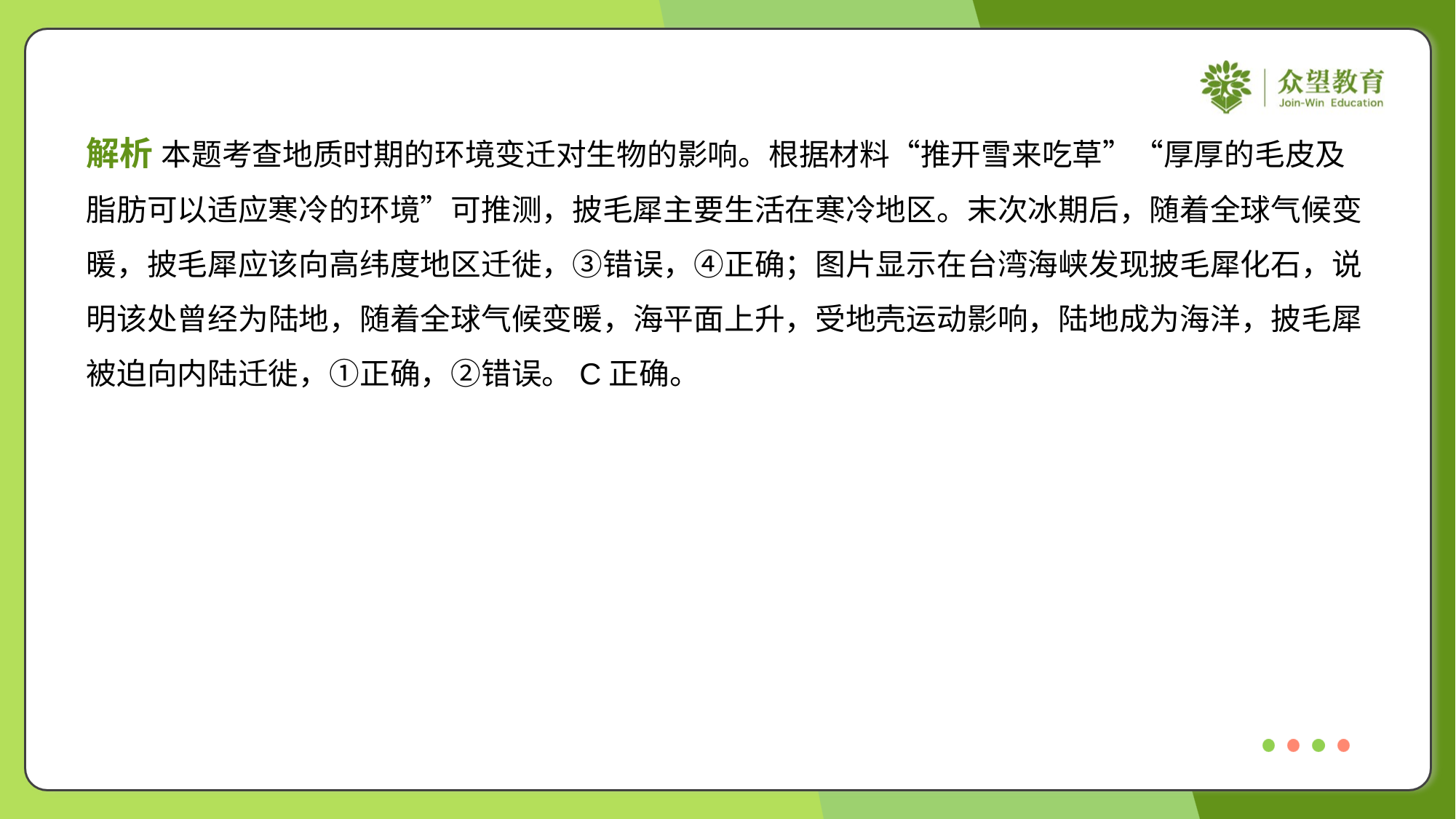

解析 本题考查地质时期的环境变迁对生物的影响。根据材料“推开雪来吃草”“厚厚的毛皮及
脂肪可以适应寒冷的环境”可推测，披毛犀主要生活在寒冷地区。末次冰期后，随着全球气候变
暖，披毛犀应该向高纬度地区迁徙，③错误，④正确；图片显示在台湾海峡发现披毛犀化石，说
明该处曾经为陆地，随着全球气候变暖，海平面上升，受地壳运动影响，陆地成为海洋，披毛犀
被迫向内陆迁徙，①正确，②错误。C正确。